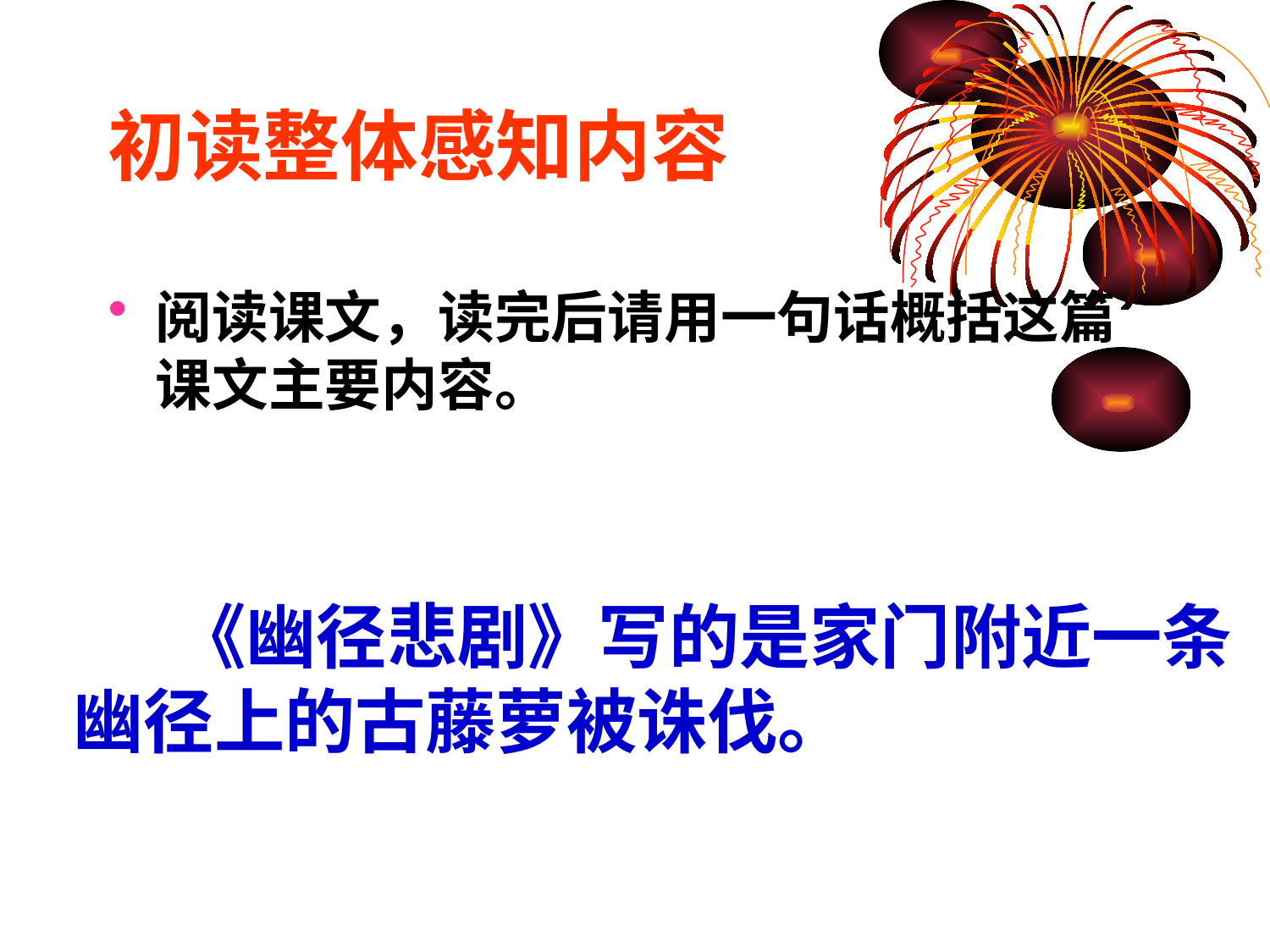

# 初读整体感知内容
阅读课文，读完后请用一句话概括这篇课文主要内容。
       《幽径悲剧》写的是家门附近一条
幽径上的古藤萝被诛伐。